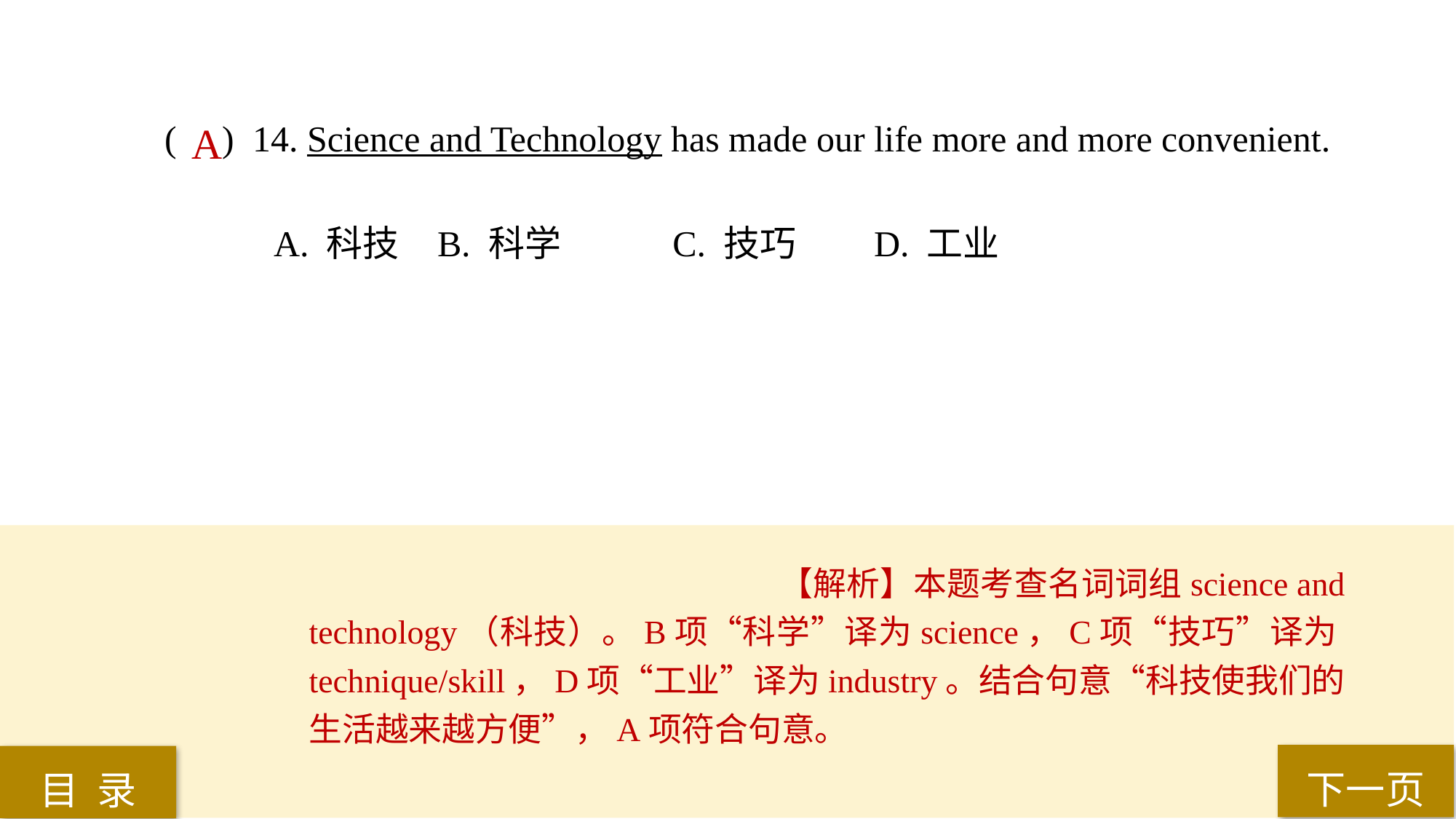

(     )  14. Science and Technology has made our life more and more convenient.

A. 科技 	B. 科学	 C. 技巧 	D. 工业
A
【解析】本题考查名词词组science and technology（科技）。B项“科学”译为science，C项“技巧”译为technique/skill，D项“工业”译为industry。结合句意“科技使我们的生活越来越方便”，A项符合句意。